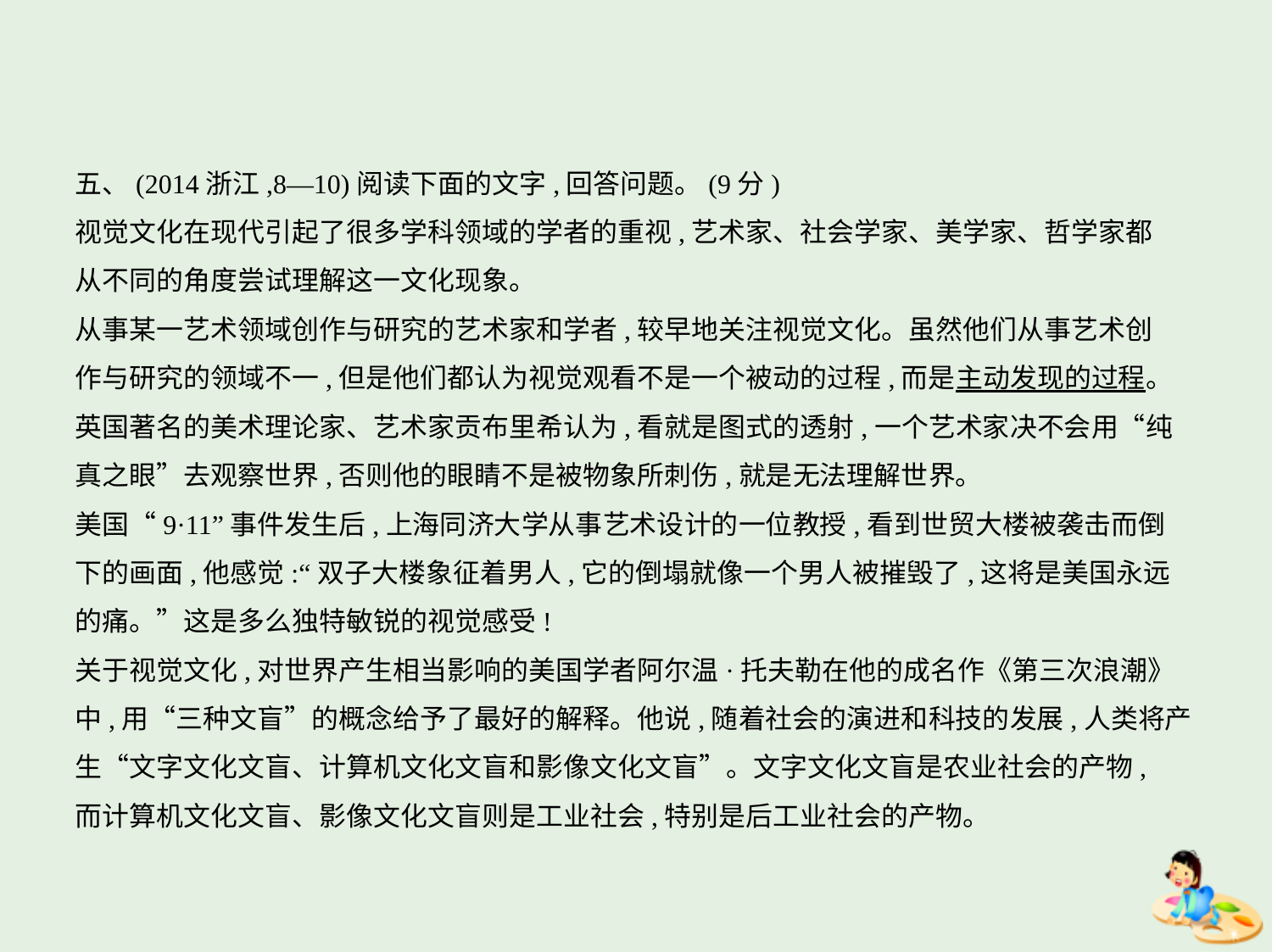

五、(2014浙江,8—10)阅读下面的文字,回答问题。(9分)
视觉文化在现代引起了很多学科领域的学者的重视,艺术家、社会学家、美学家、哲学家都
从不同的角度尝试理解这一文化现象。
从事某一艺术领域创作与研究的艺术家和学者,较早地关注视觉文化。虽然他们从事艺术创
作与研究的领域不一,但是他们都认为视觉观看不是一个被动的过程,而是主动发现的过程。
英国著名的美术理论家、艺术家贡布里希认为,看就是图式的透射,一个艺术家决不会用“纯
真之眼”去观察世界,否则他的眼睛不是被物象所刺伤,就是无法理解世界。
美国“9·11”事件发生后,上海同济大学从事艺术设计的一位教授,看到世贸大楼被袭击而倒
下的画面,他感觉:“双子大楼象征着男人,它的倒塌就像一个男人被摧毁了,这将是美国永远
的痛。”这是多么独特敏锐的视觉感受!
关于视觉文化,对世界产生相当影响的美国学者阿尔温·托夫勒在他的成名作《第三次浪潮》
中,用“三种文盲”的概念给予了最好的解释。他说,随着社会的演进和科技的发展,人类将产
生“文字文化文盲、计算机文化文盲和影像文化文盲”。文字文化文盲是农业社会的产物,
而计算机文化文盲、影像文化文盲则是工业社会,特别是后工业社会的产物。